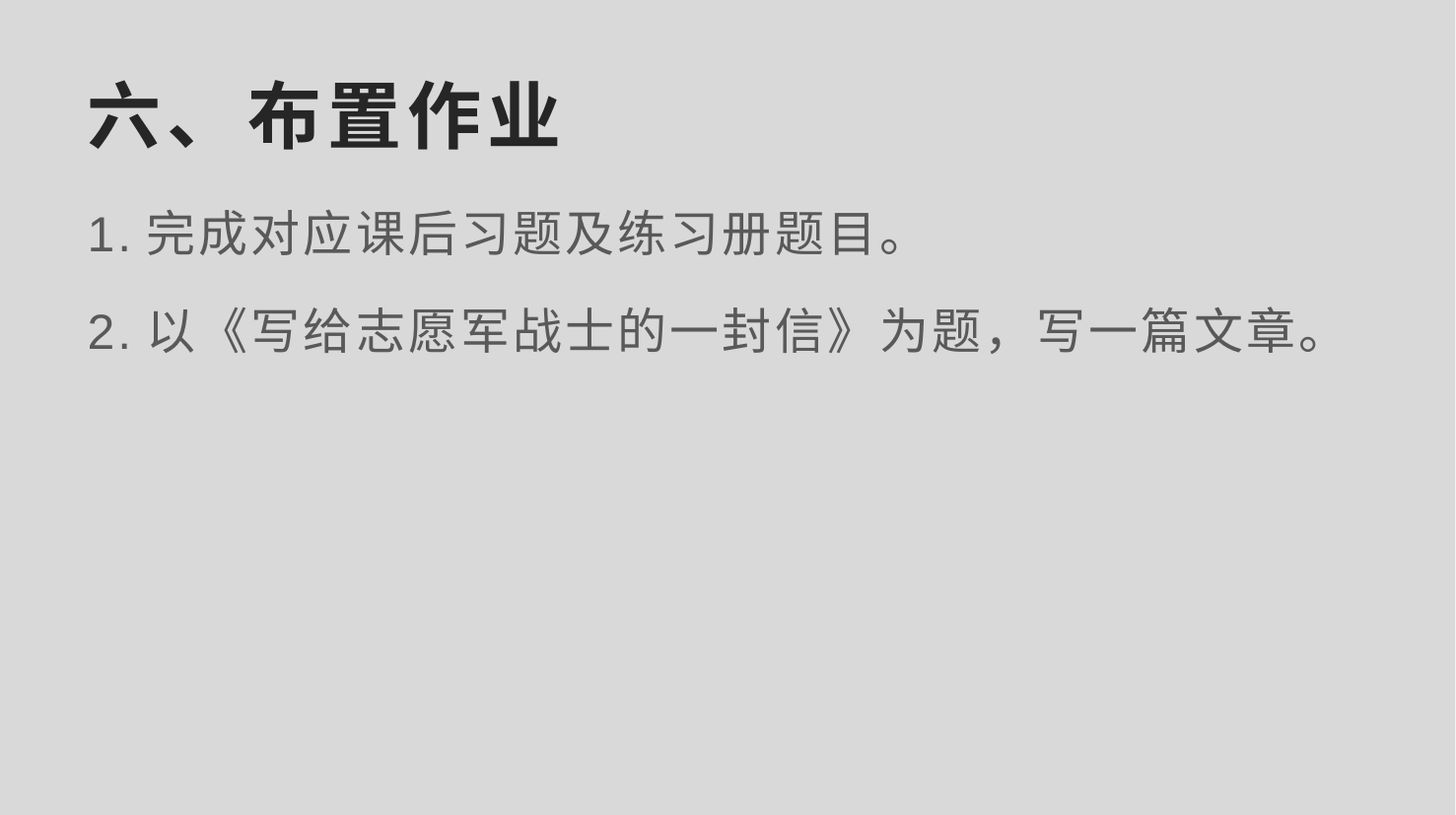

# 六、布置作业
1.完成对应课后习题及练习册题目。
2.以《写给志愿军战士的一封信》为题，写一篇文章。